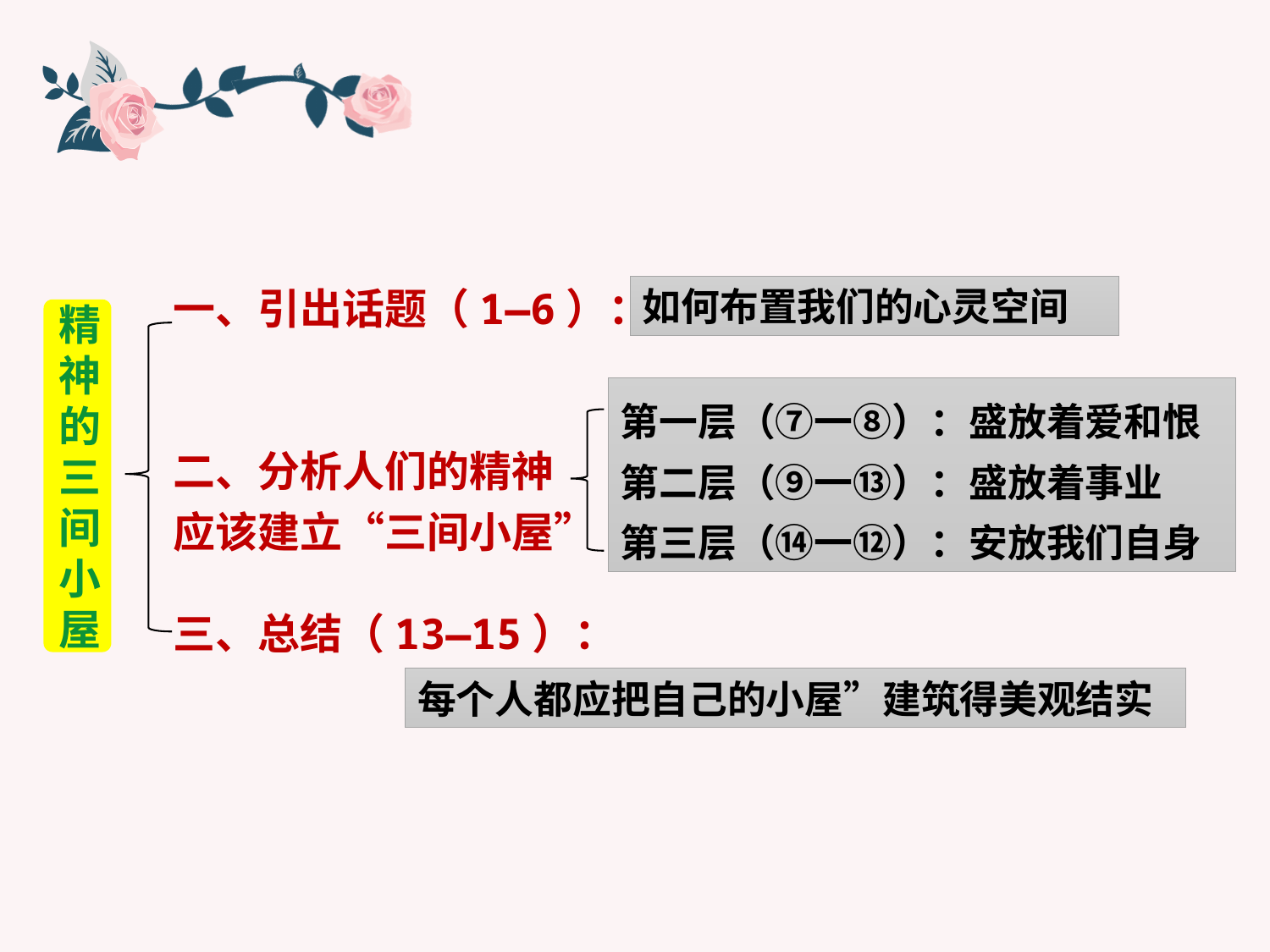

一、引出话题（1—6）：

二、分析人们的精神
应该建立“三间小屋”

三、总结（13—15）：
如何布置我们的心灵空间
精
神
的
三
间
小
屋

第一层（⑦一⑧）：盛放着爱和恨
第二层（⑨一⑬）：盛放着事业
第三层（⑭一⑫）：安放我们自身

每个人都应把自己的小屋”建筑得美观结实